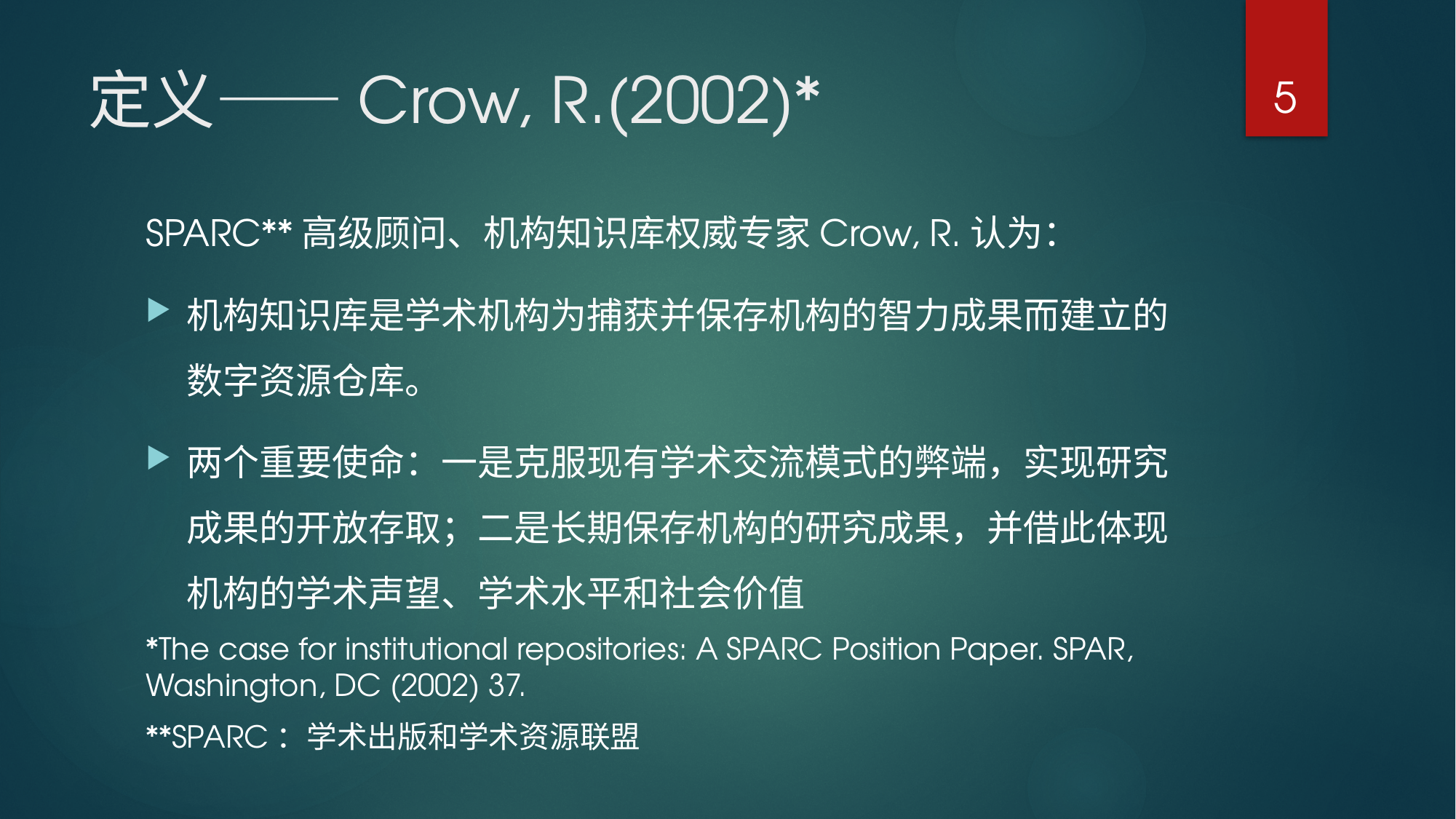

5
# 定义——Crow, R.(2002)*
SPARC**高级顾问、机构知识库权威专家Crow, R.认为：
机构知识库是学术机构为捕获并保存机构的智力成果而建立的数字资源仓库。
两个重要使命：一是克服现有学术交流模式的弊端，实现研究成果的开放存取；二是长期保存机构的研究成果，并借此体现机构的学术声望、学术水平和社会价值
*The case for institutional repositories: A SPARC Position Paper. SPAR, Washington, DC (2002) 37.
**SPARC：学术出版和学术资源联盟